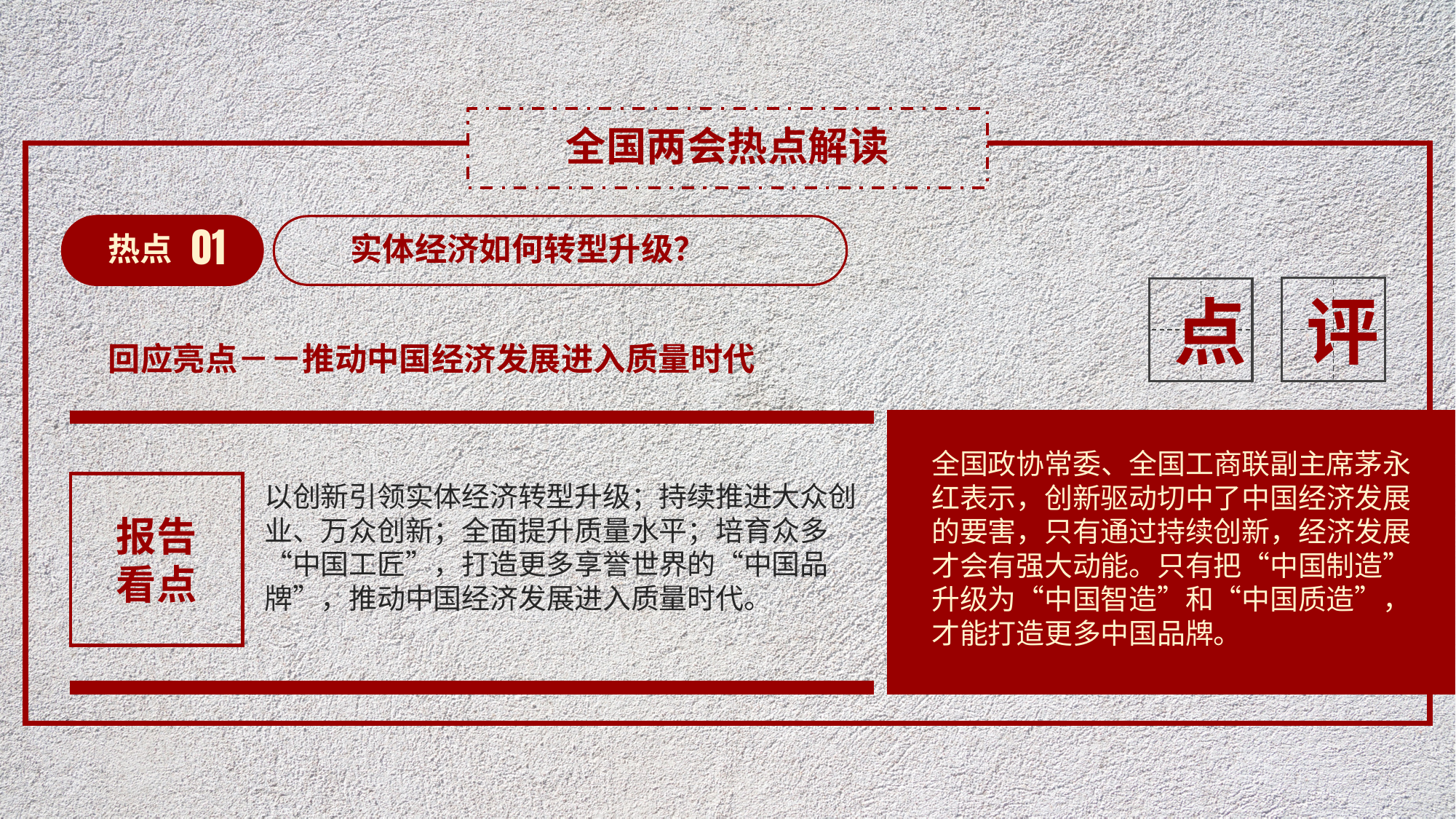

全国两会热点解读

01
热点

实体经济如何转型升级？

评

点
回应亮点－－推动中国经济发展进入质量时代

全国政协常委、全国工商联副主席茅永红表示，创新驱动切中了中国经济发展的要害，只有通过持续创新，经济发展才会有强大动能。只有把“中国制造”升级为“中国智造”和“中国质造”，才能打造更多中国品牌。
以创新引领实体经济转型升级；持续推进大众创业、万众创新；全面提升质量水平；培育众多“中国工匠”，打造更多享誉世界的“中国品牌”，推动中国经济发展进入质量时代。
报告
看点